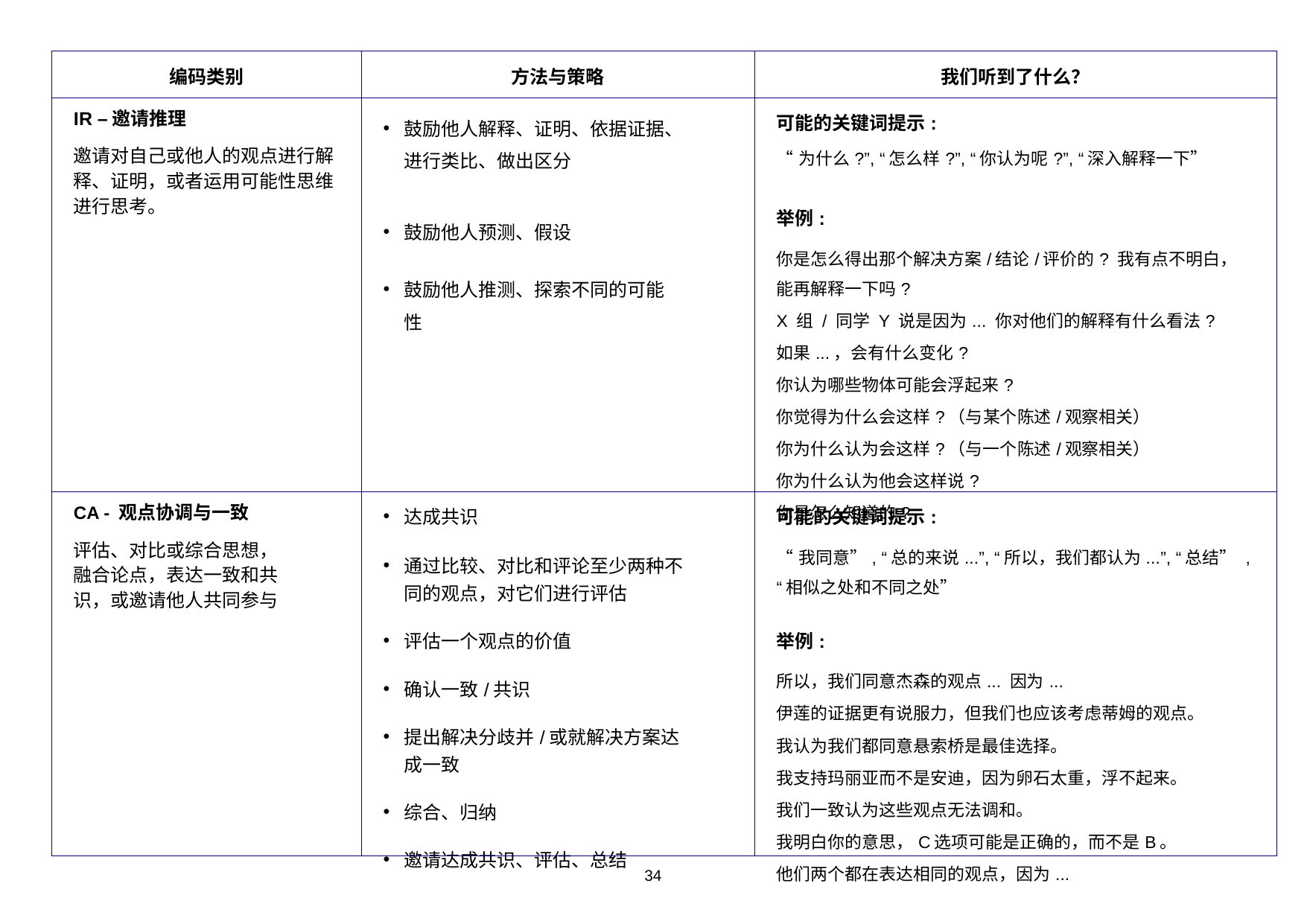

| 编码类别 | 方法与策略 | 我们听到了什么？ |
| --- | --- | --- |
| IR –邀请推理 邀请对自己或他人的观点进行解释、证明，或者运用可能性思维进行思考。 | 鼓励他人解释、证明、依据证据、进行类比、做出区分 鼓励他人预测、假设 鼓励他人推测、探索不同的可能性 | 可能的关键词提示: “为什么?”, “怎么样?”, “你认为呢?”, “深入解释一下” 举例: 你是怎么得出那个解决方案/结论/评价的? 我有点不明白，能再解释一下吗? X 组 / 同学 Y 说是因为... 你对他们的解释有什么看法? 如果...，会有什么变化? 你认为哪些物体可能会浮起来? 你觉得为什么会这样?（与某个陈述/观察相关） 你为什么认为会这样?（与一个陈述/观察相关） 你为什么认为他会这样说? 你是怎么知道的? |
| CA - 观点协调与一致 评估、对比或综合思想，融合论点，表达一致和共识，或邀请他人共同参与 | 达成共识 通过比较、对比和评论至少两种不同的观点，对它们进行评估 评估一个观点的价值 确认一致/共识 提出解决分歧并/或就解决方案达成一致 综合、归纳 邀请达成共识、评估、总结 | 可能的关键词提示: “我同意”, “总的来说...”, “所以，我们都认为...”, “总结” , “相似之处和不同之处” 举例: 所以，我们同意杰森的观点... 因为... 伊莲的证据更有说服力，但我们也应该考虑蒂姆的观点。 我认为我们都同意悬索桥是最佳选择。 我支持玛丽亚而不是安迪，因为卵石太重，浮不起来。 我们一致认为这些观点无法调和。 我明白你的意思，C选项可能是正确的，而不是B。 他们两个都在表达相同的观点，因为... |
34